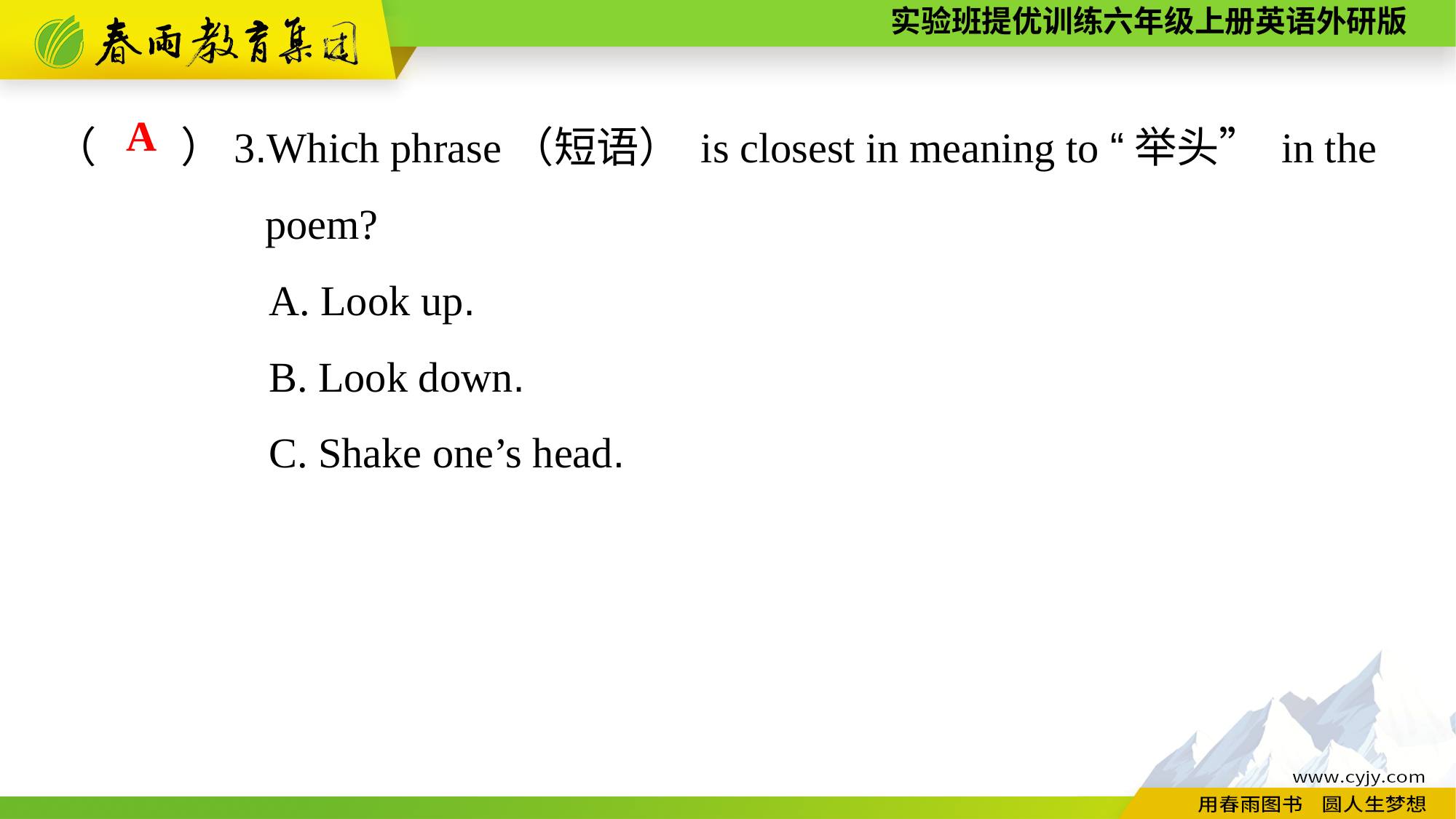

（　　）3.Which phrase（短语） is closest in meaning to “举头” in the
                    poem?
A. Look up.
B. Look down.
C. Shake one’s head.
A